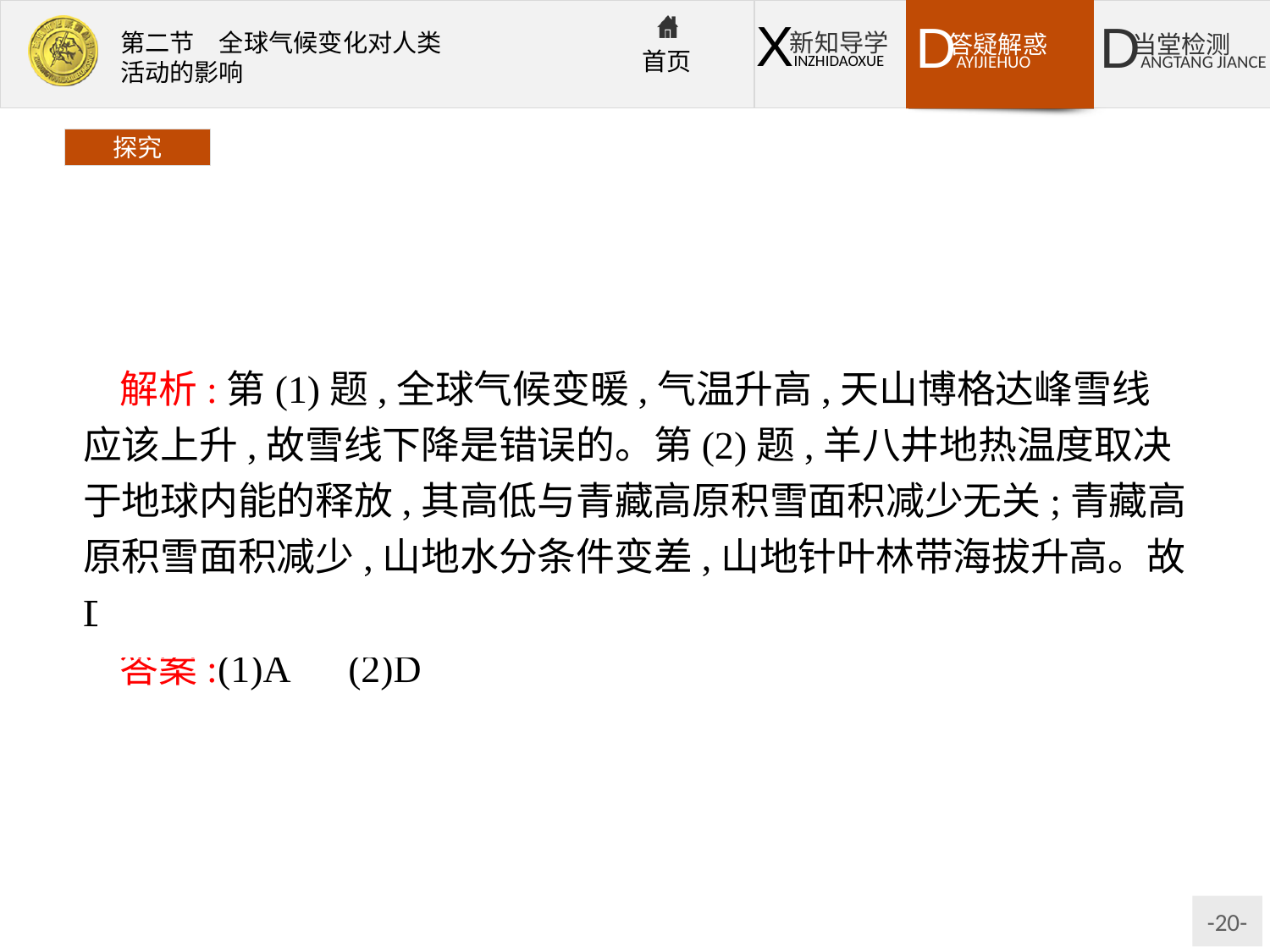

探究
解析:第(1)题,全球气候变暖,气温升高,天山博格达峰雪线应该上升,故雪线下降是错误的。第(2)题,羊八井地热温度取决于地球内能的释放,其高低与青藏高原积雪面积减少无关;青藏高原积雪面积减少,山地水分条件变差,山地针叶林带海拔升高。故D项正确。
答案:(1)A　(2)D